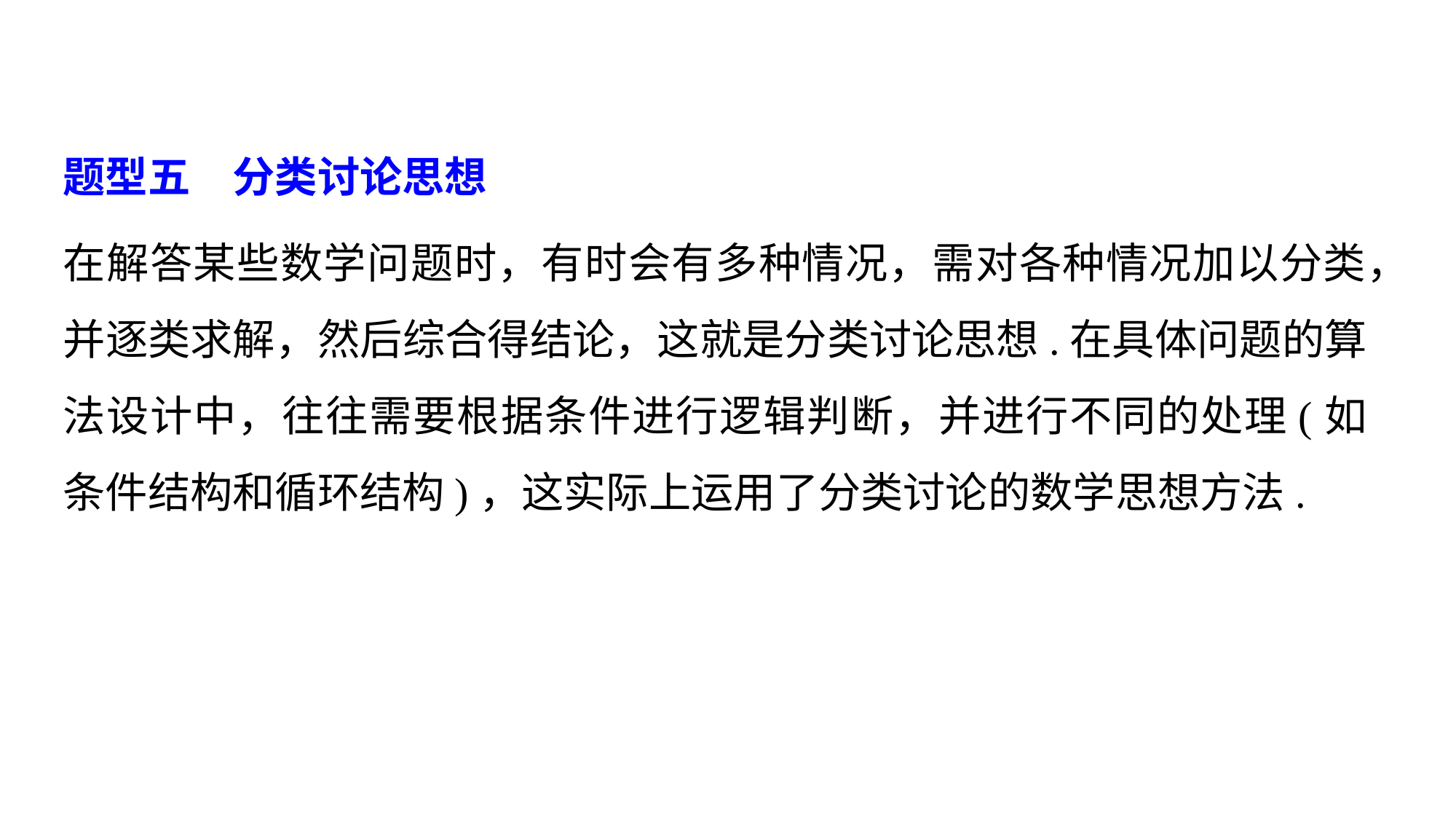

题型五　分类讨论思想
在解答某些数学问题时，有时会有多种情况，需对各种情况加以分类，并逐类求解，然后综合得结论，这就是分类讨论思想.在具体问题的算法设计中，往往需要根据条件进行逻辑判断，并进行不同的处理(如条件结构和循环结构)，这实际上运用了分类讨论的数学思想方法.